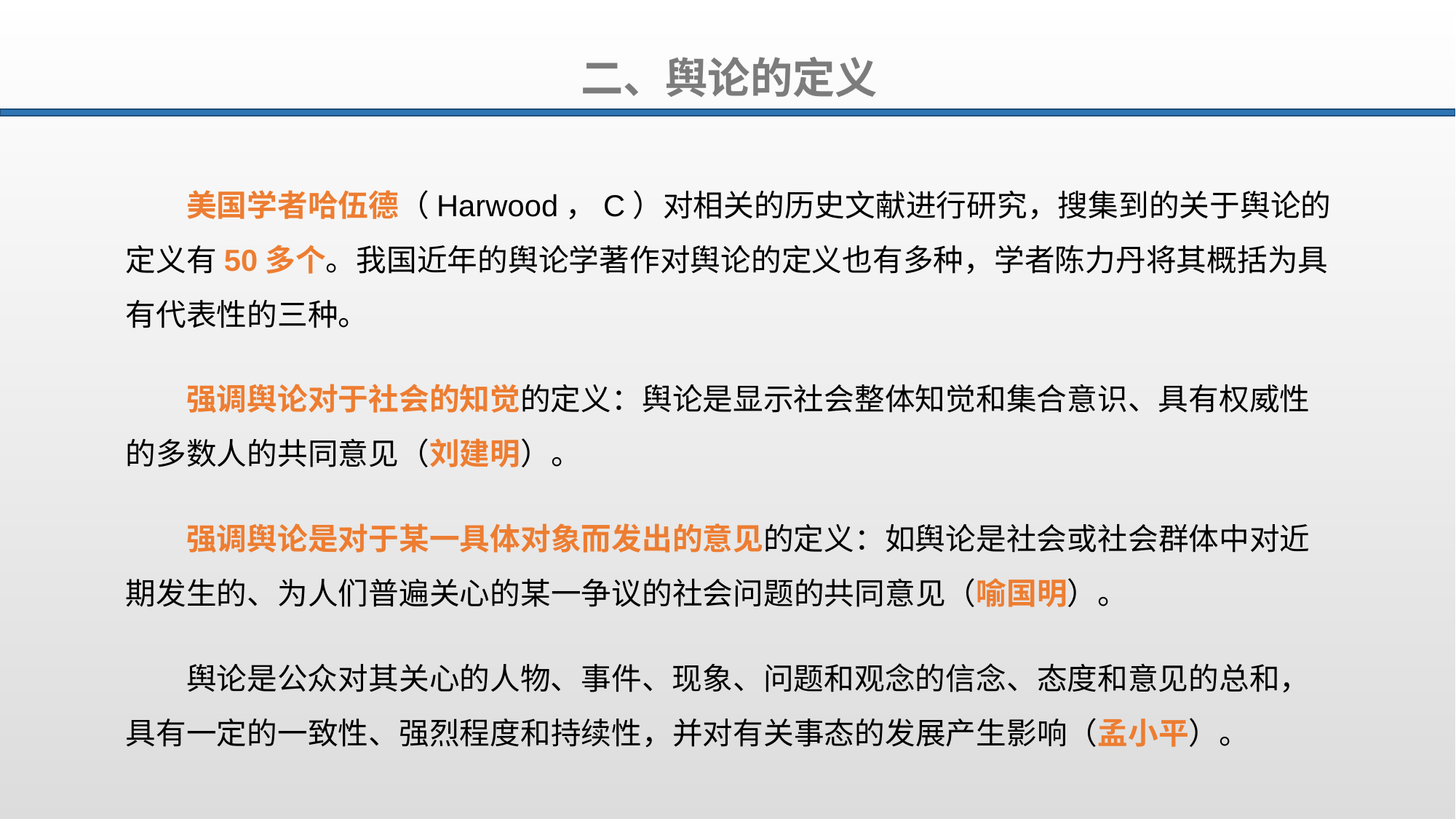

二、舆论的定义

美国学者哈伍德（Harwood，C）对相关的历史文献进行研究，搜集到的关于舆论的定义有50多个。我国近年的舆论学著作对舆论的定义也有多种，学者陈力丹将其概括为具有代表性的三种。
强调舆论对于社会的知觉的定义：舆论是显示社会整体知觉和集合意识、具有权威性的多数人的共同意见（刘建明）。
强调舆论是对于某一具体对象而发出的意见的定义：如舆论是社会或社会群体中对近期发生的、为人们普遍关心的某一争议的社会问题的共同意见（喻国明）。
舆论是公众对其关心的人物、事件、现象、问题和观念的信念、态度和意见的总和，具有一定的一致性、强烈程度和持续性，并对有关事态的发展产生影响（孟小平）。